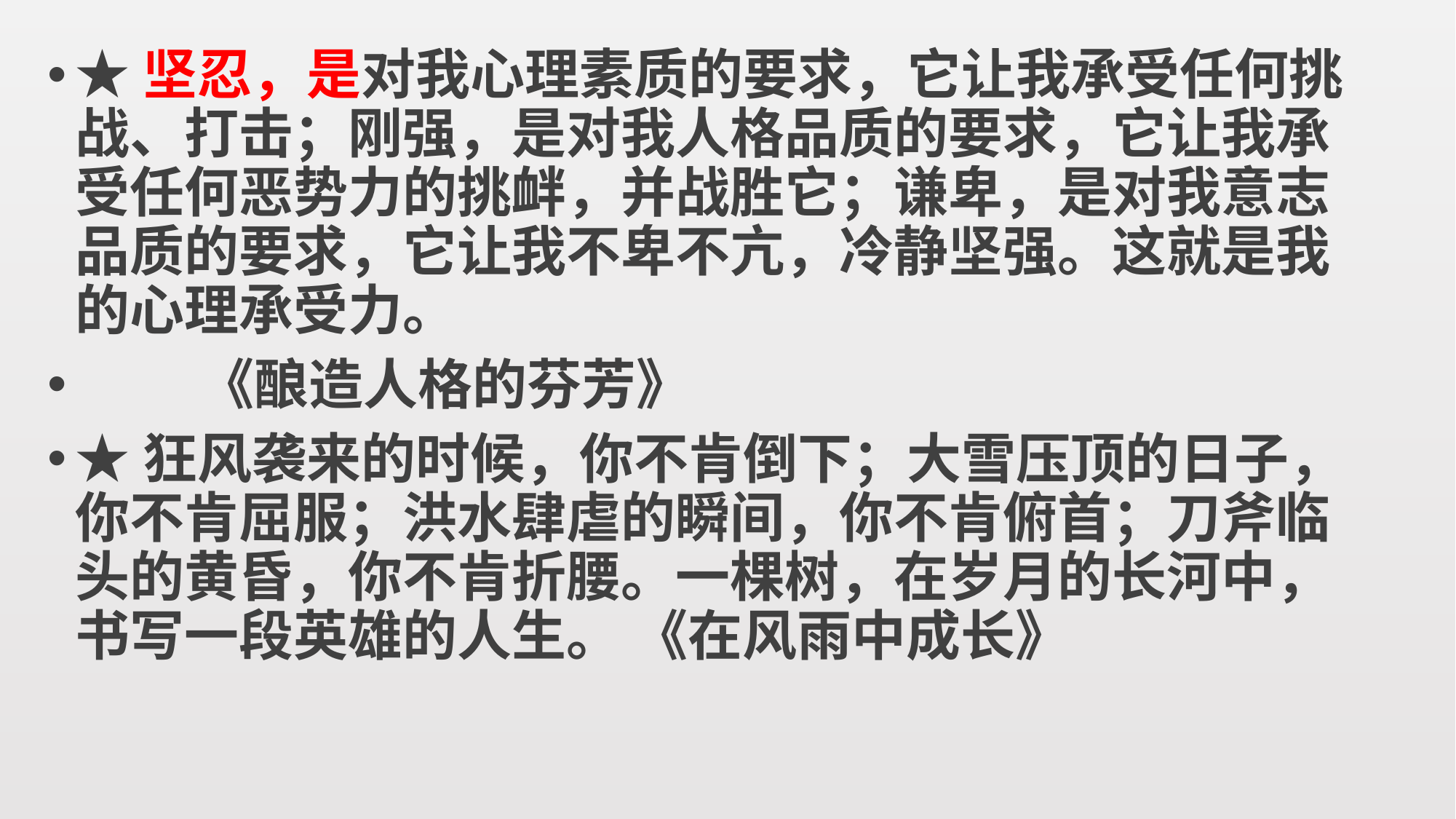

★坚忍，是对我心理素质的要求，它让我承受任何挑战、打击；刚强，是对我人格品质的要求，它让我承受任何恶势力的挑衅，并战胜它；谦卑，是对我意志品质的要求，它让我不卑不亢，冷静坚强。这就是我的心理承受力。
         《酿造人格的芬芳》
★狂风袭来的时候，你不肯倒下；大雪压顶的日子，你不肯屈服；洪水肆虐的瞬间，你不肯俯首；刀斧临头的黄昏，你不肯折腰。一棵树，在岁月的长河中，书写一段英雄的人生。 《在风雨中成长》